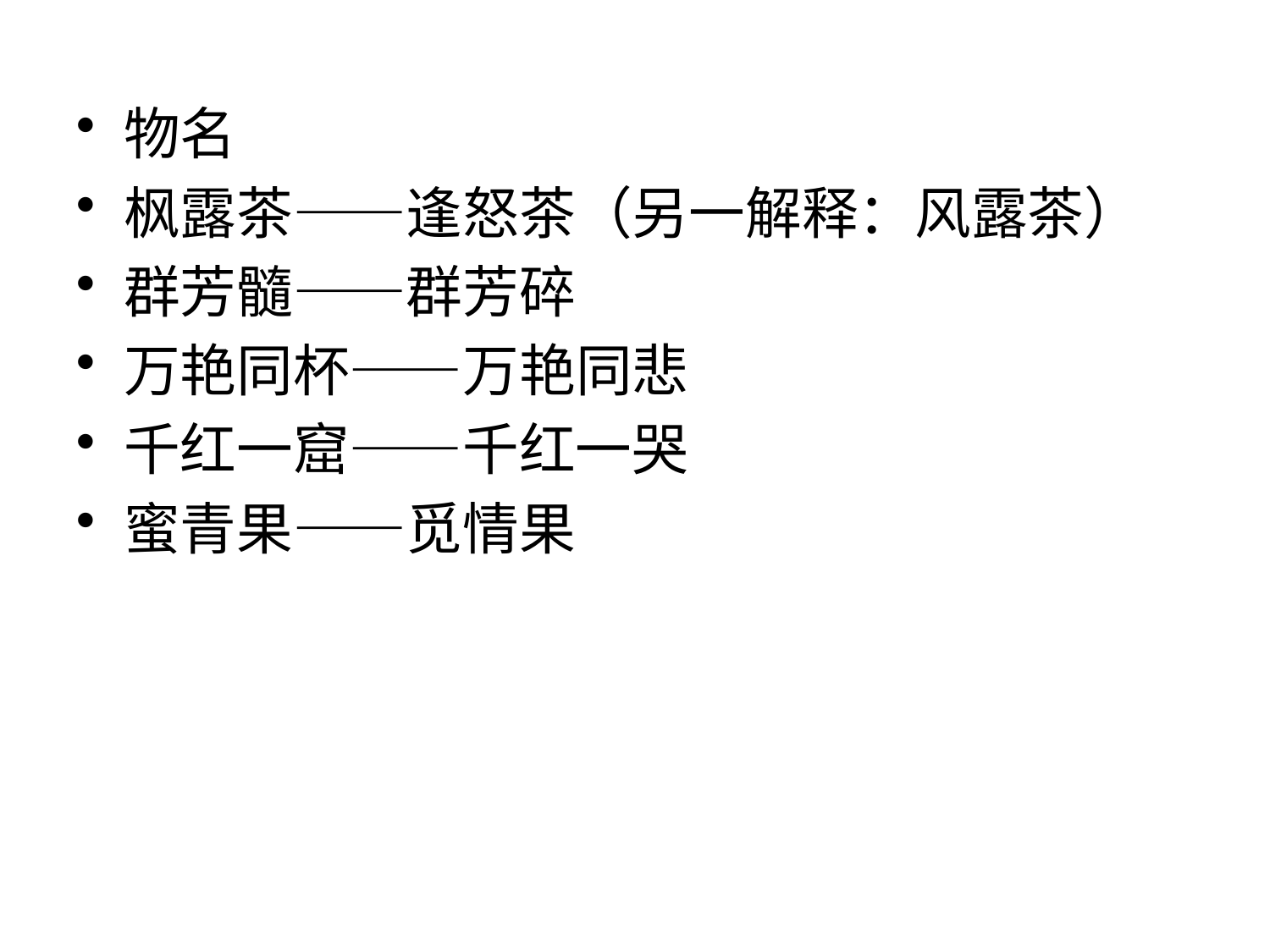

#
物名
枫露茶——逢怒茶（另一解释：风露茶）
群芳髓——群芳碎
万艳同杯——万艳同悲
千红一窟——千红一哭
蜜青果——觅情果